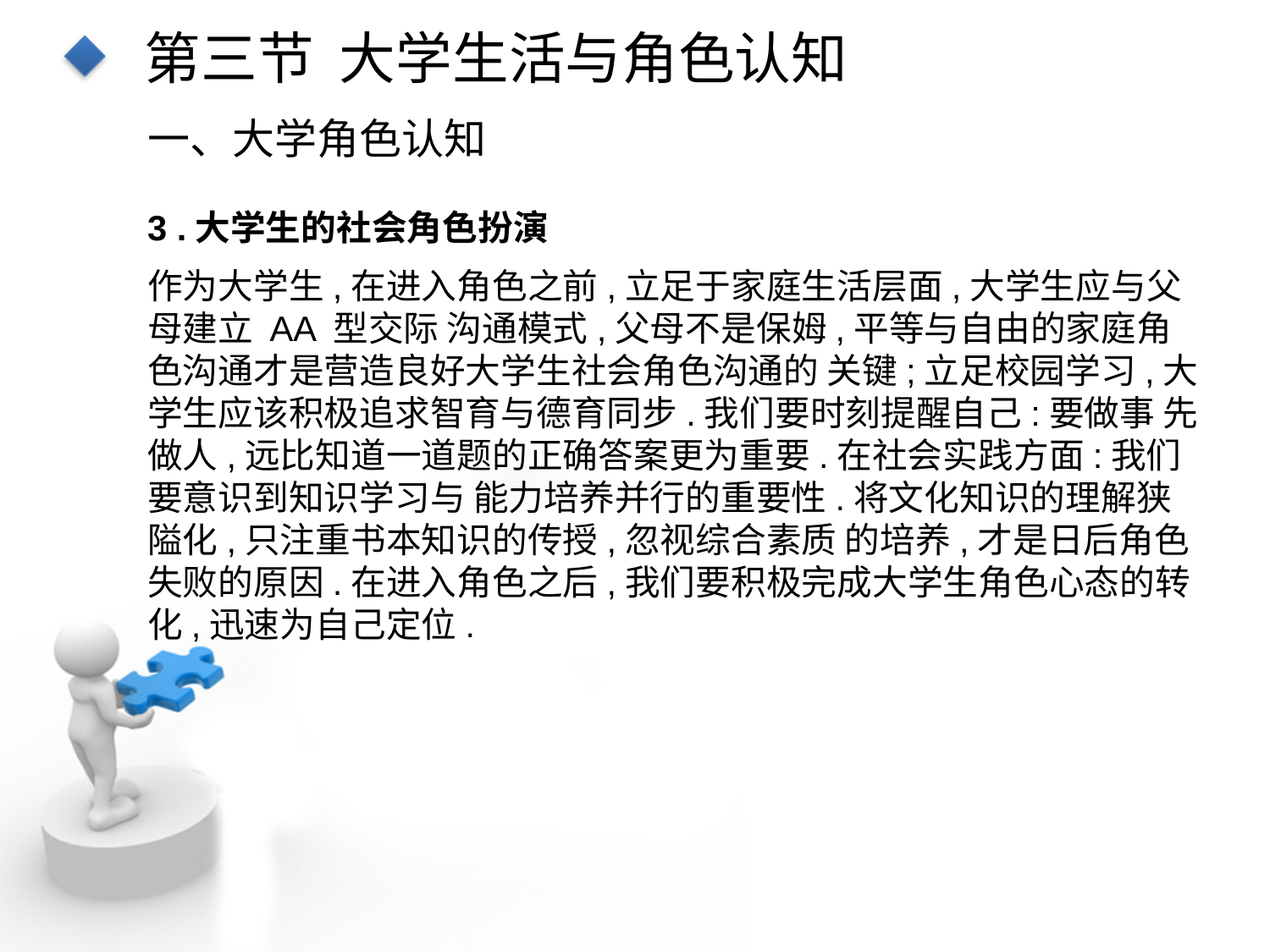

第三节  大学生活与角色认知

一、大学角色认知

3 .大学生的社会角色扮演
作为大学生,在进入角色之前,立足于家庭生活层面,大学生应与父母建立 AA 型交际 沟通模式,父母不是保姆,平等与自由的家庭角色沟通才是营造良好大学生社会角色沟通的 关键;立足校园学习,大学生应该积极追求智育与德育同步.我们要时刻提醒自己:要做事 先做人,远比知道一道题的正确答案更为重要.在社会实践方面:我们要意识到知识学习与 能力培养并行的重要性.将文化知识的理解狭隘化,只注重书本知识的传授,忽视综合素质 的培养,才是日后角色失败的原因.在进入角色之后,我们要积极完成大学生角色心态的转 化,迅速为自己定位.
点击添加文本
点击添加文本
点击添加文本
点击添加文本